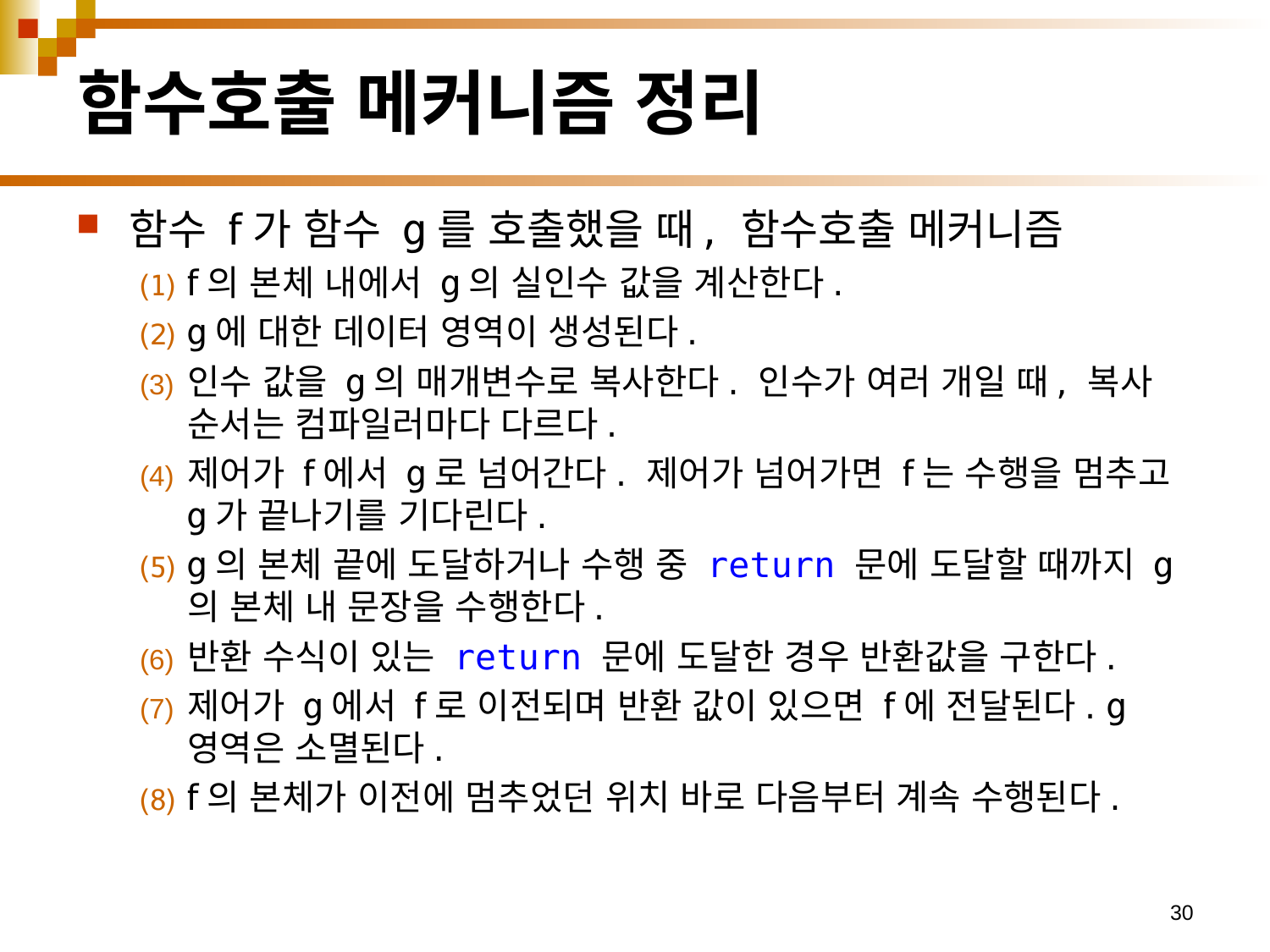

# 함수호출 메커니즘 정리
함수 f가 함수 g를 호출했을 때, 함수호출 메커니즘
f의 본체 내에서 g의 실인수 값을 계산한다.
g에 대한 데이터 영역이 생성된다.
인수 값을 g의 매개변수로 복사한다. 인수가 여러 개일 때, 복사 순서는 컴파일러마다 다르다.
제어가 f에서 g로 넘어간다. 제어가 넘어가면 f는 수행을 멈추고 g가 끝나기를 기다린다.
g의 본체 끝에 도달하거나 수행 중 return 문에 도달할 때까지 g의 본체 내 문장을 수행한다.
반환 수식이 있는 return 문에 도달한 경우 반환값을 구한다.
제어가 g에서 f로 이전되며 반환 값이 있으면 f에 전달된다. g 영역은 소멸된다.
f의 본체가 이전에 멈추었던 위치 바로 다음부터 계속 수행된다.
30